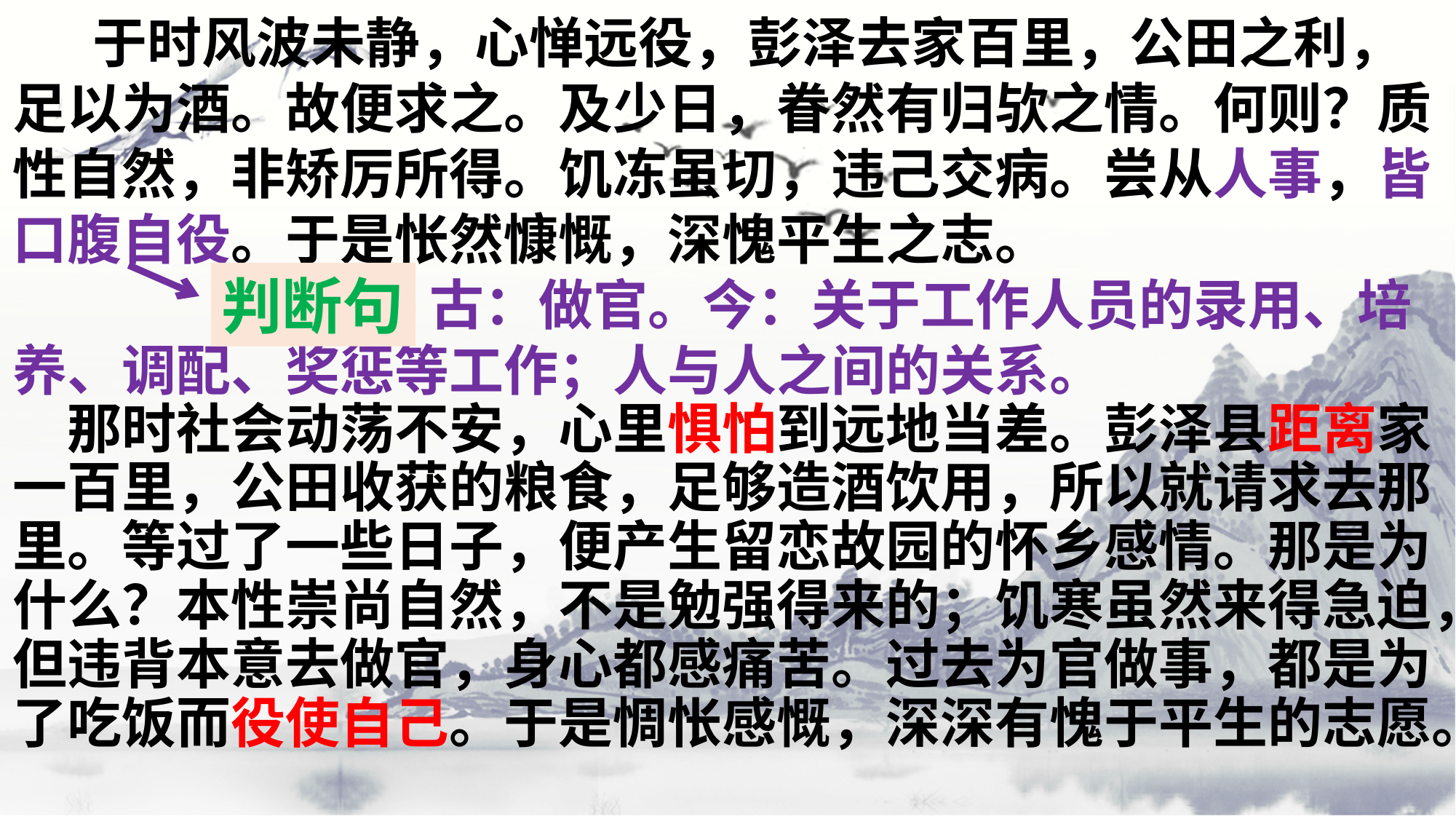

于时风波未静，心惮远役，彭泽去家百里，公田之利，足以为酒。故便求之。及少日，眷然有归欤之情。何则？质性自然，非矫厉所得。饥冻虽切，违己交病。尝从人事，皆口腹自役。于是怅然慷慨，深愧平生之志。
               人事：古：做官。今：关于工作人员的录用、培养、调配、奖惩等工作；人与人之间的关系。
那时社会动荡不安，心里惧怕到远地当差。彭泽县距离家一百里，公田收获的粮食，足够造酒饮用，所以就请求去那里。等过了一些日子，便产生留恋故园的怀乡感情。那是为什么？本性崇尚自然，不是勉强得来的；饥寒虽然来得急迫，但违背本意去做官，身心都感痛苦。过去为官做事，都是为了吃饭而役使自己。于是惆怅感慨，深深有愧于平生的志愿。
判断句